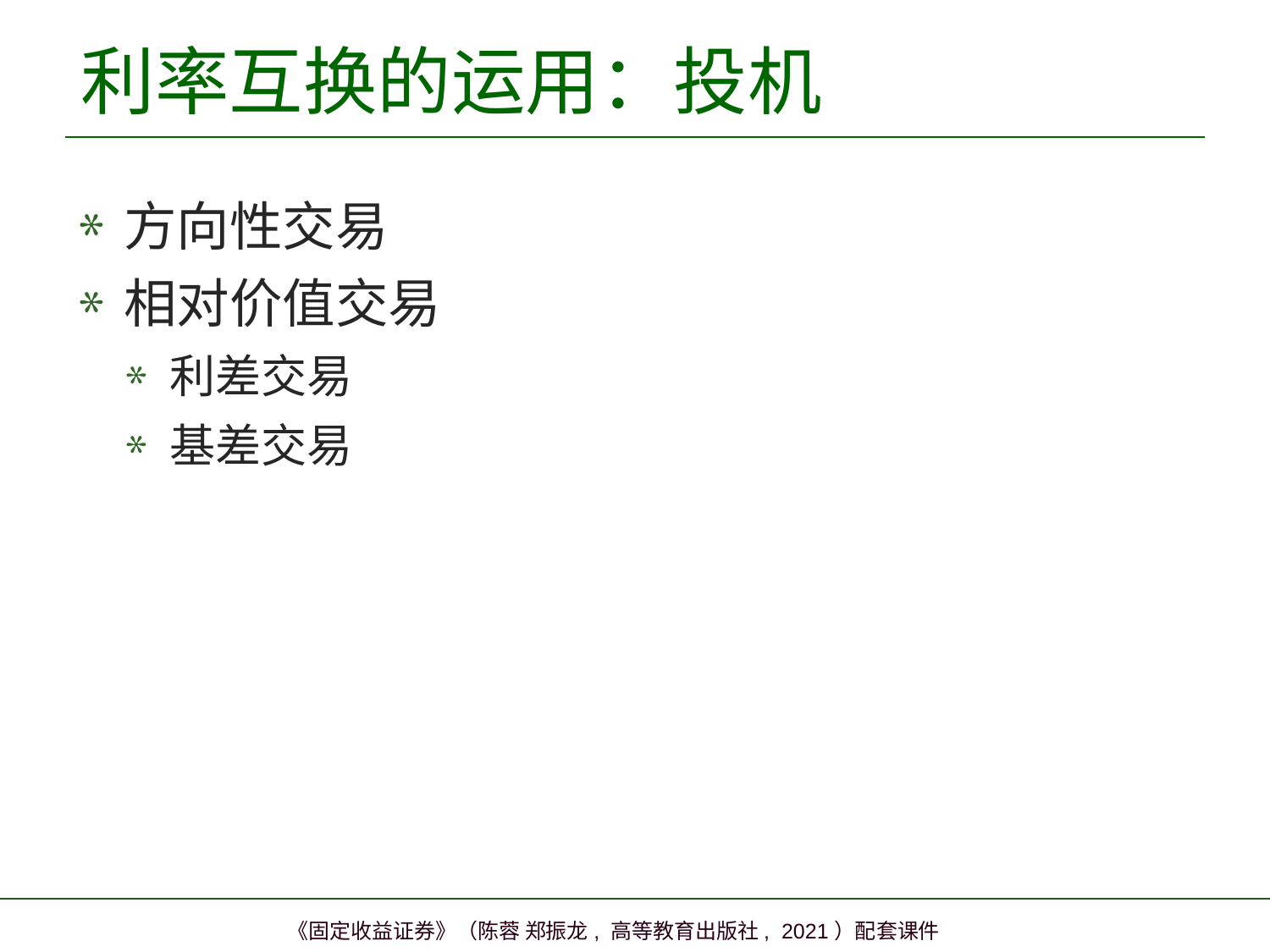

# 利率互换的运用：投机
方向性交易
相对价值交易
利差交易
基差交易

47